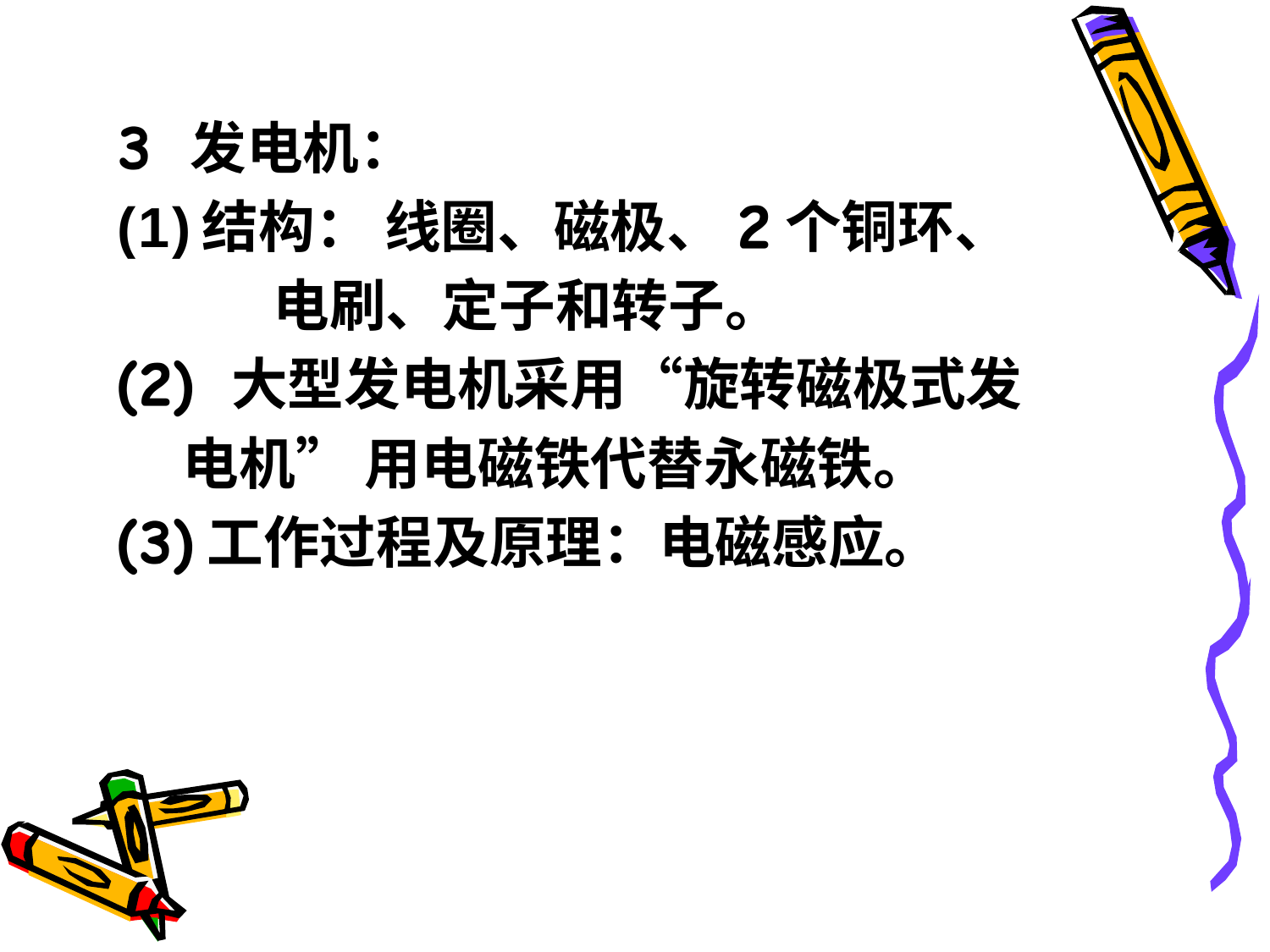

3 发电机：
结构： 线圈、磁极、2个铜环、
           电刷、定子和转子。
(2) 大型发电机采用“旋转磁极式发
    电机” 用电磁铁代替永磁铁。
(3)工作过程及原理：电磁感应。